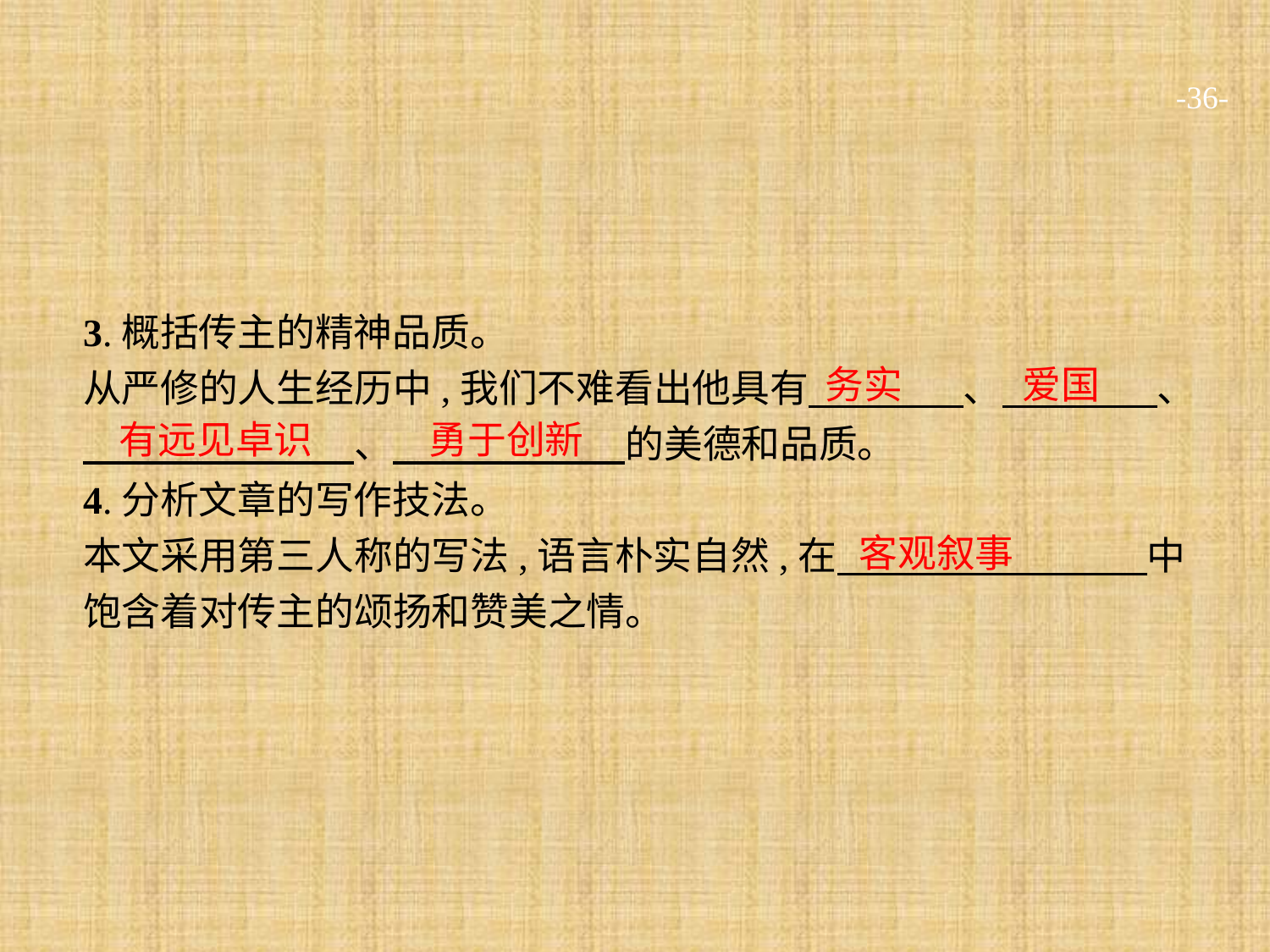

-36-
3.概括传主的精神品质。
从严修的人生经历中,我们不难看出他具有　　　　、　　　　、
　　　　　　　、　　　　　　的美德和品质。
4.分析文章的写作技法。
本文采用第三人称的写法,语言朴实自然,在　　　　　　　　中饱含着对传主的颂扬和赞美之情。
务实
爱国
勇于创新
有远见卓识
客观叙事